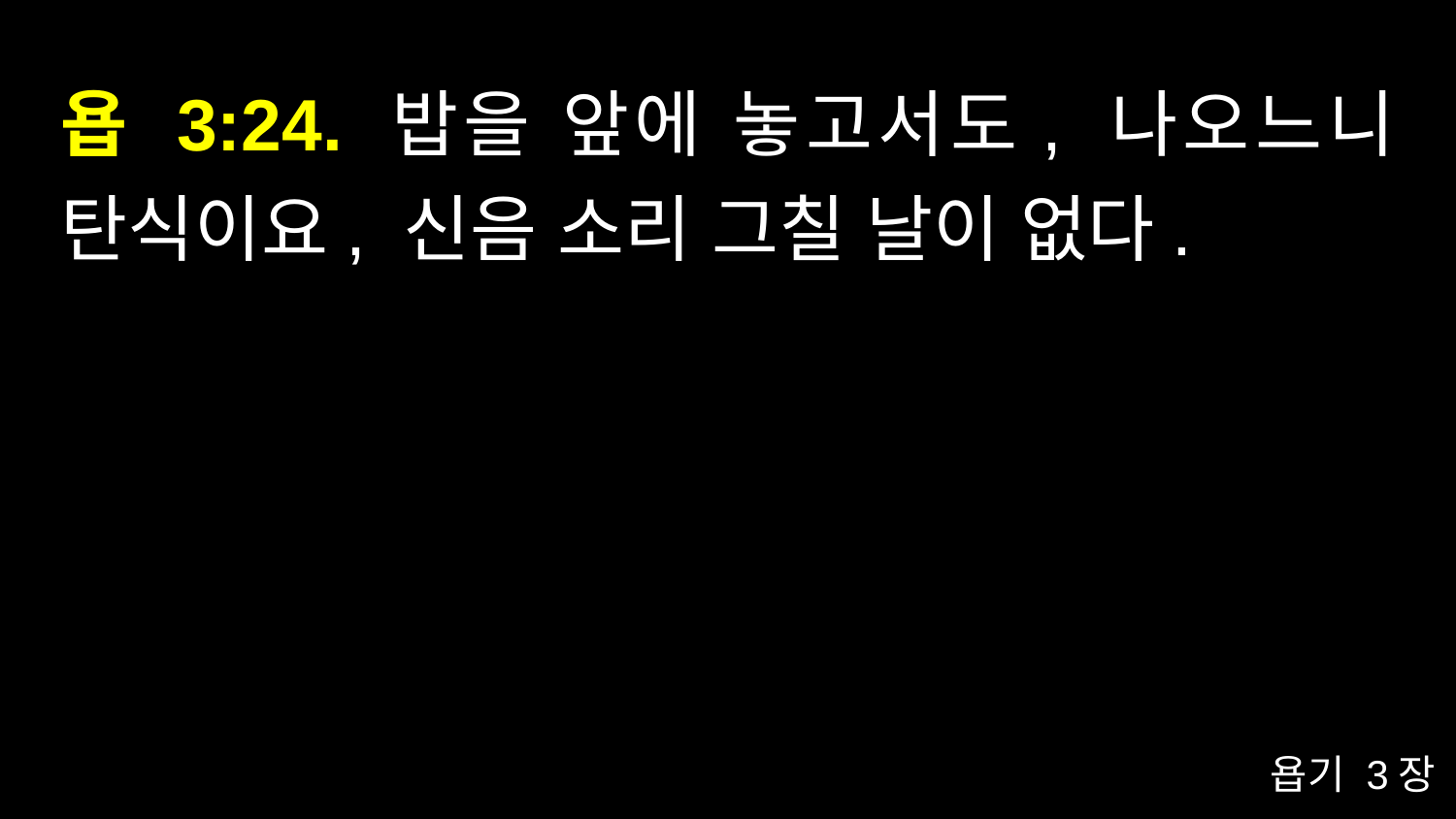

# 욥 3:24. 밥을 앞에 놓고서도, 나오느니 탄식이요, 신음 소리 그칠 날이 없다.
욥기 3장